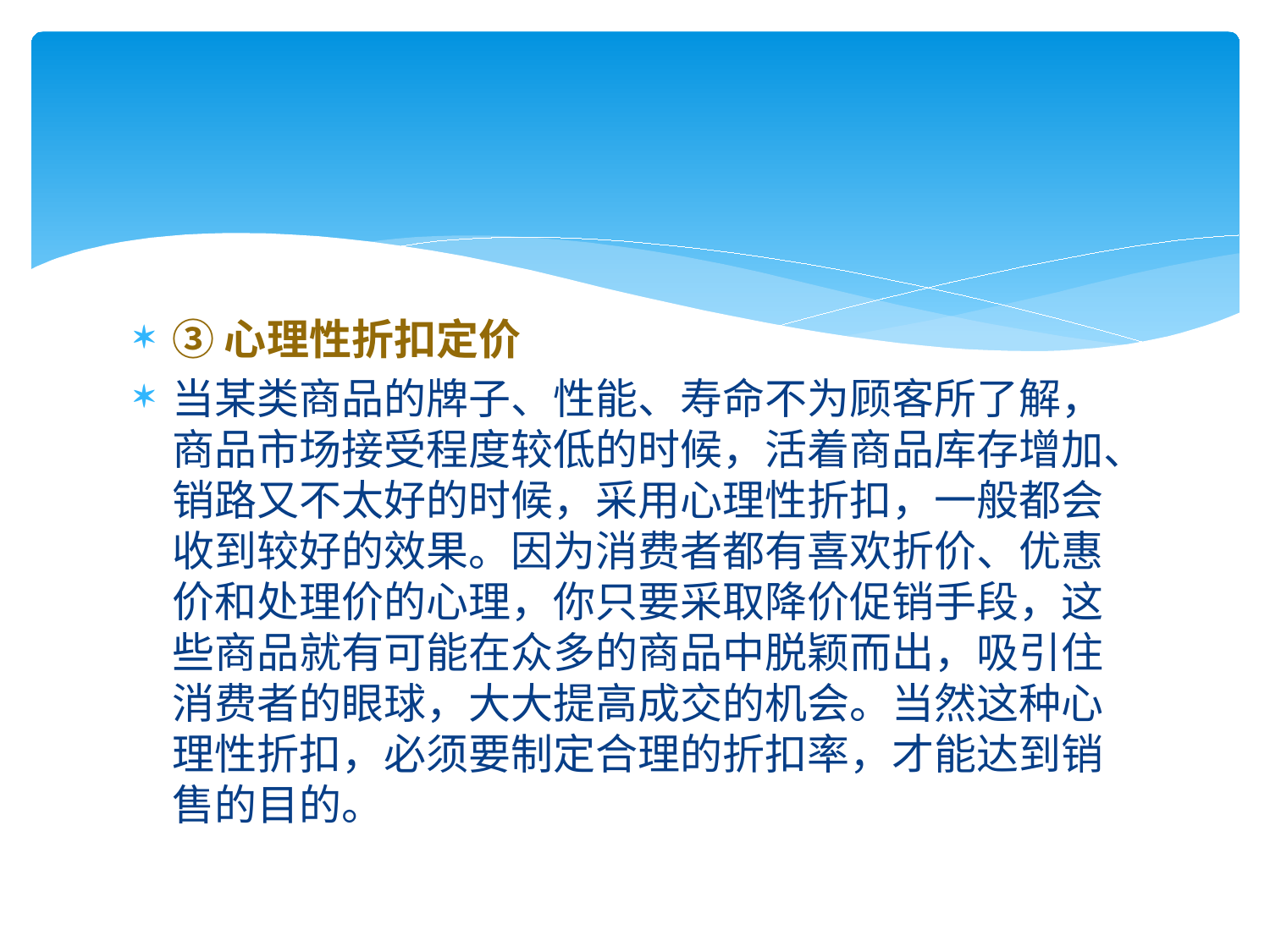

③心理性折扣定价
当某类商品的牌子、性能、寿命不为顾客所了解，商品市场接受程度较低的时候，活着商品库存增加、销路又不太好的时候，采用心理性折扣，一般都会收到较好的效果。因为消费者都有喜欢折价、优惠价和处理价的心理，你只要采取降价促销手段，这些商品就有可能在众多的商品中脱颖而出，吸引住消费者的眼球，大大提高成交的机会。当然这种心理性折扣，必须要制定合理的折扣率，才能达到销售的目的。